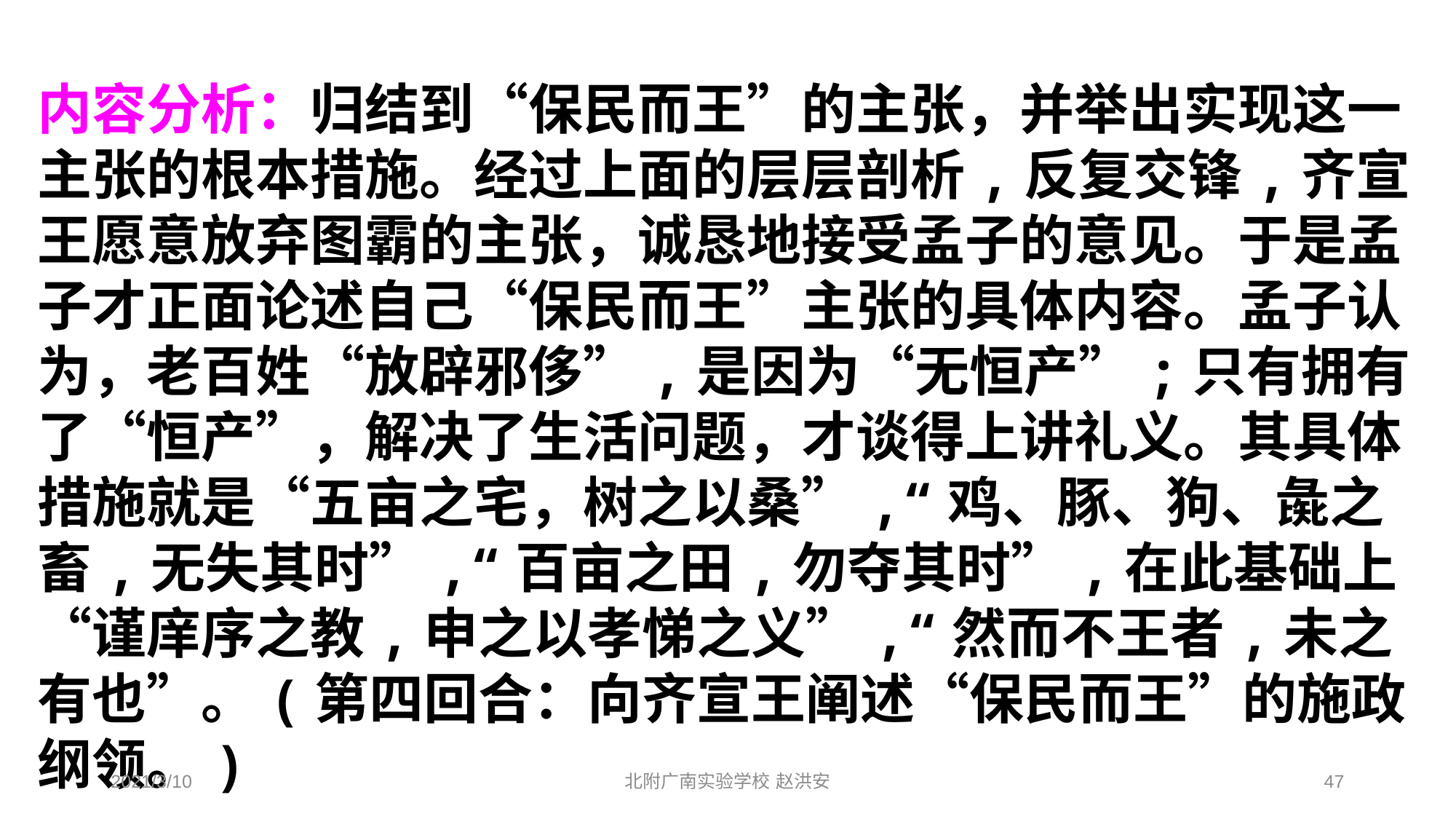

内容分析：归结到“保民而王”的主张，并举出实现这一主张的根本措施。经过上面的层层剖析,反复交锋,齐宣王愿意放弃图霸的主张，诚恳地接受孟子的意见。于是孟子才正面论述自己“保民而王”主张的具体内容。孟子认为，老百姓“放辟邪侈”,是因为“无恒产”;只有拥有了“恒产”，解决了生活问题，才谈得上讲礼义。其具体措施就是“五亩之宅，树之以桑”,“鸡、豚、狗、彘之畜,无失其时”,“百亩之田,勿夺其时”,在此基础上“谨庠序之教,申之以孝悌之义”,“然而不王者,未之有也”。(第四回合：向齐宣王阐述“保民而王”的施政纲领。)
2021/3/10
北附广南实验学校 赵洪安
47